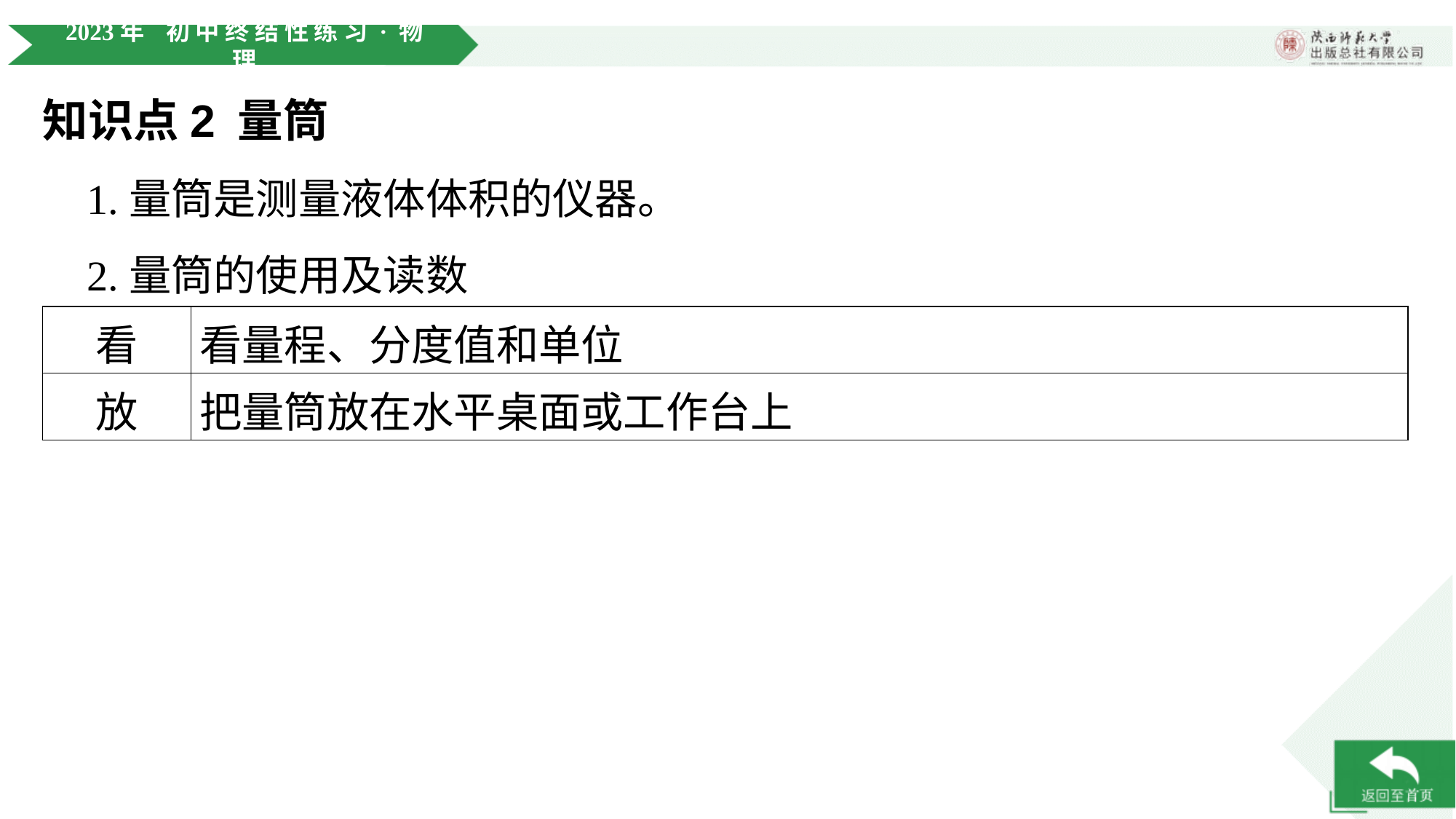

知识点2 量筒
    1.量筒是测量液体体积的仪器。
    2.量筒的使用及读数
| 看 | 看量程、分度值和单位 |
| --- | --- |
| 放 | 把量筒放在水平桌面或工作台上 |